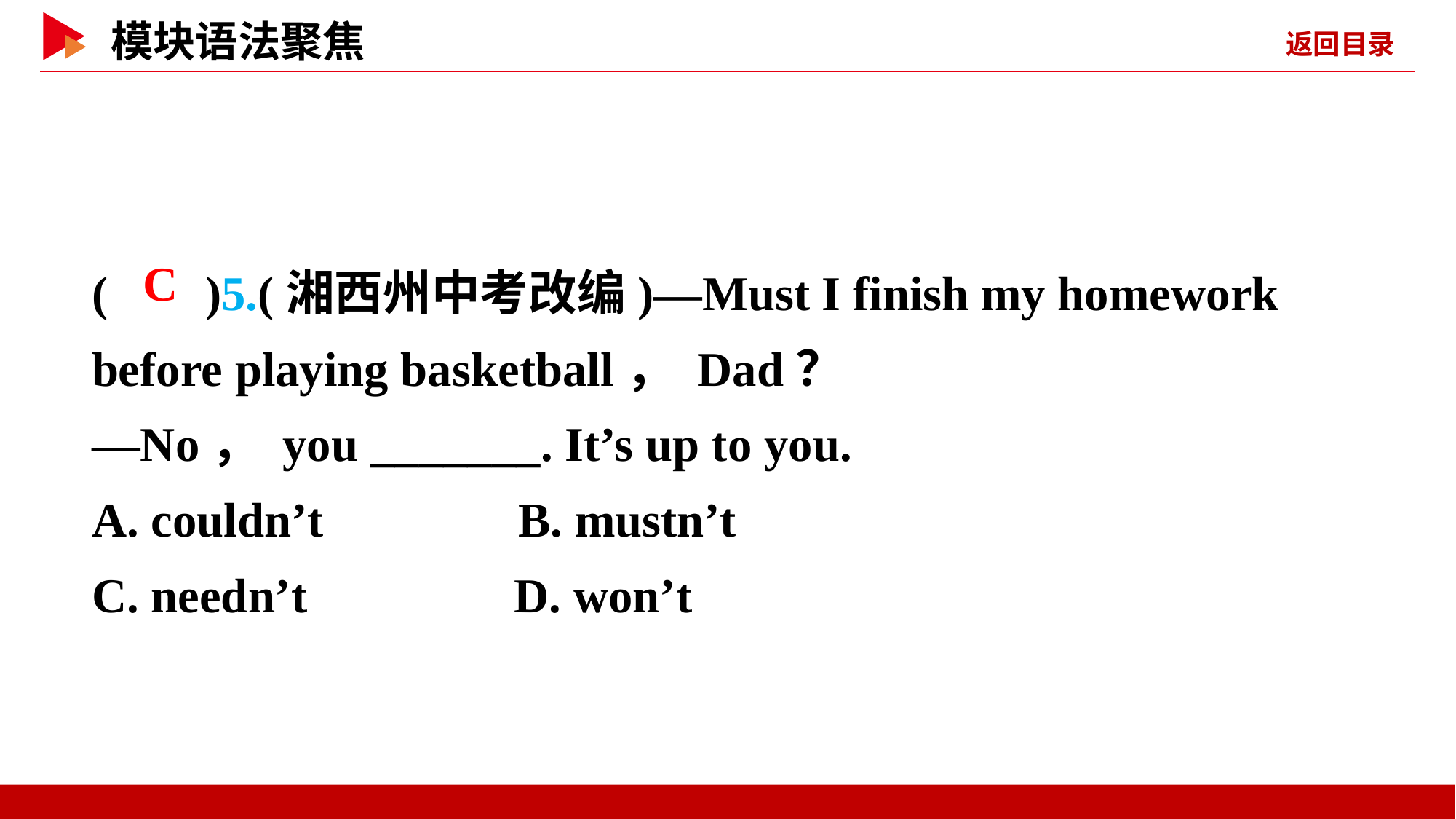

(        )5.(湘西州中考改编)—Must I finish my homework before playing basketball， Dad？
—No， you _______. It’s up to you.
A. couldn’t                B. mustn’t
C. needn’t                 D. won’t
   C